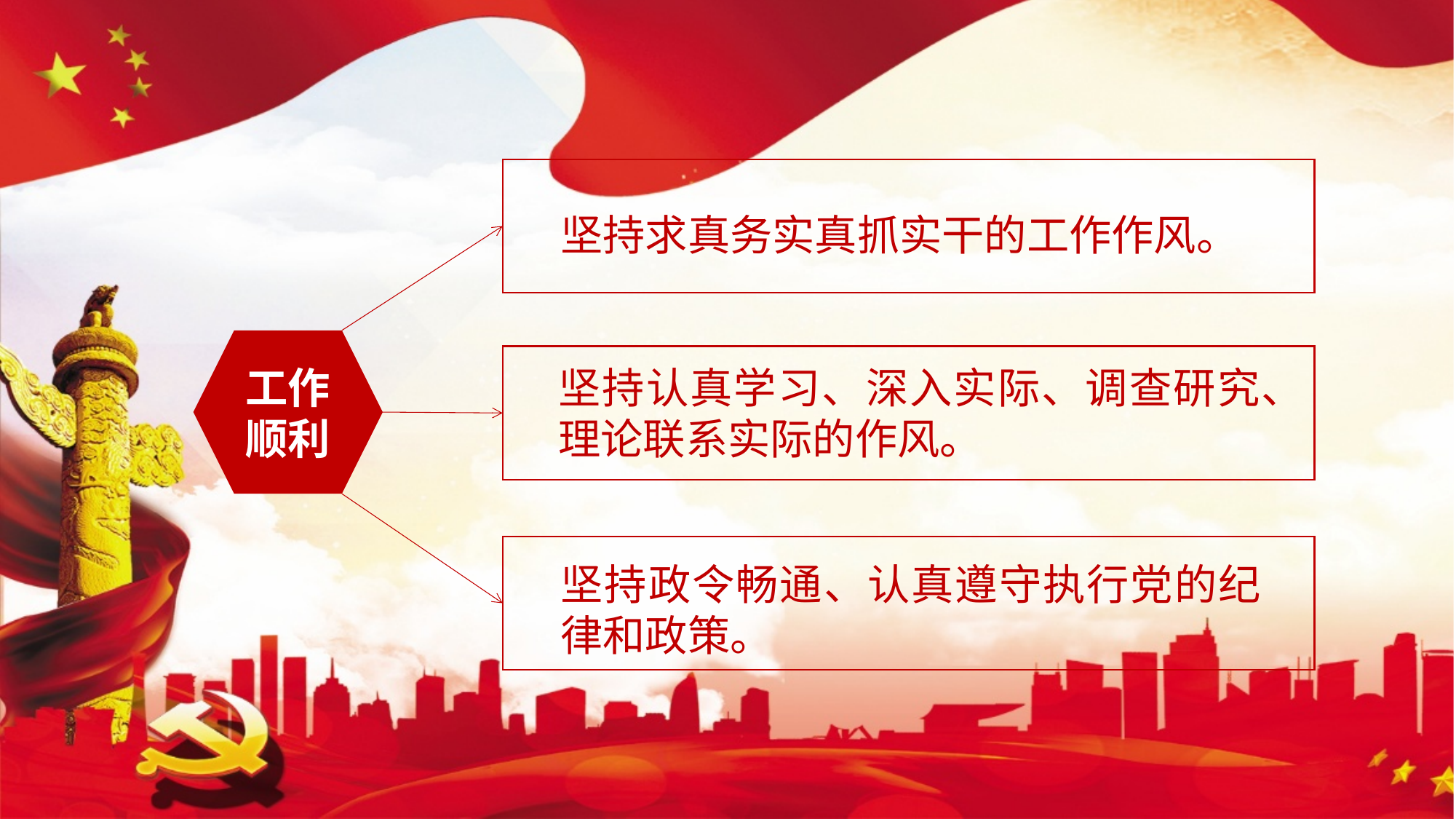

坚持求真务实真抓实干的工作作风。
工作顺利

坚持认真学习、深入实际、调查研究、理论联系实际的作风。

坚持政令畅通、认真遵守执行党的纪律和政策。